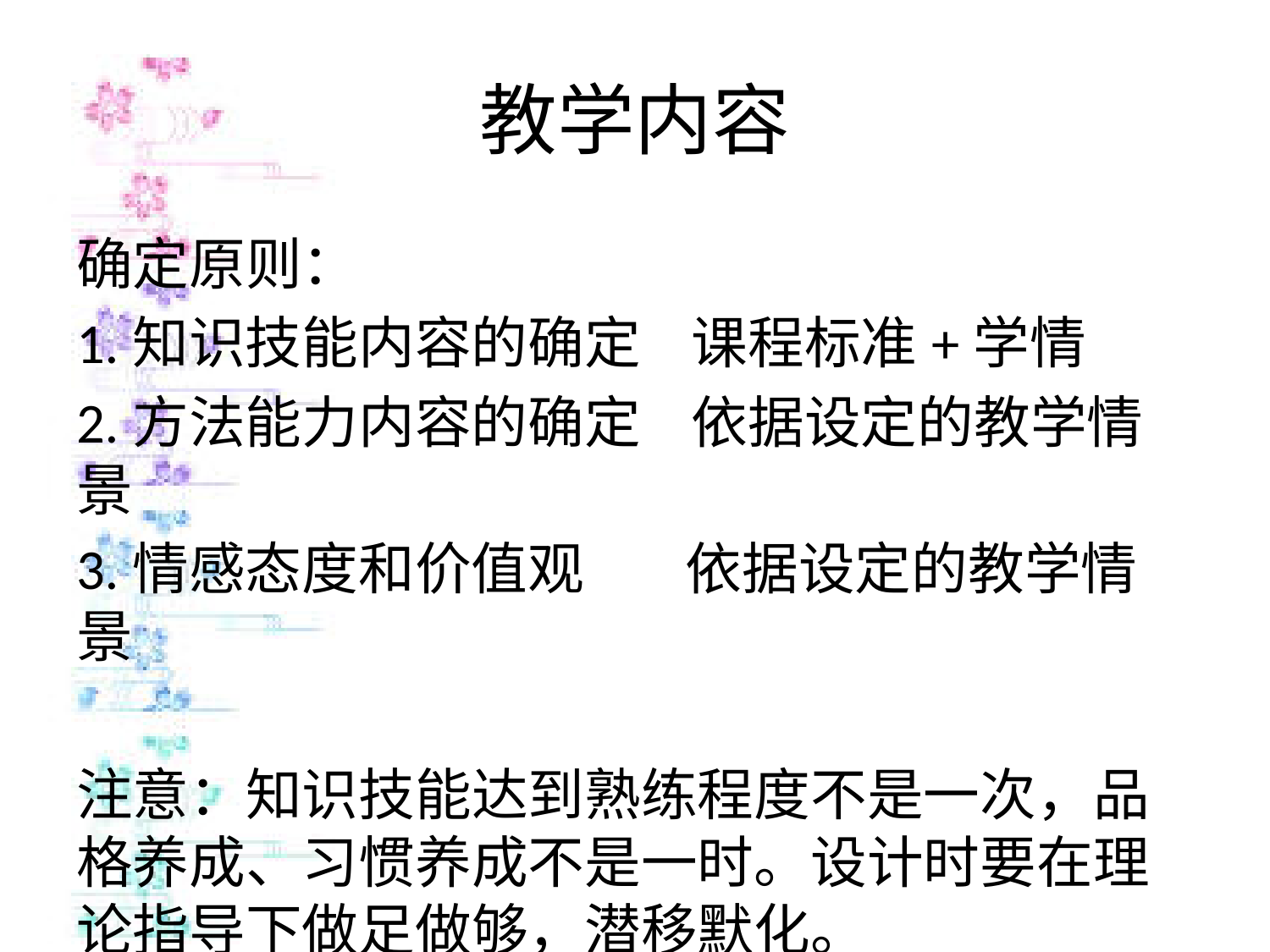

# 教学内容
确定原则：
1.知识技能内容的确定    课程标准+学情
2.方法能力内容的确定    依据设定的教学情景
3.情感态度和价值观        依据设定的教学情景

注意：知识技能达到熟练程度不是一次，品格养成、习惯养成不是一时。设计时要在理论指导下做足做够，潜移默化。